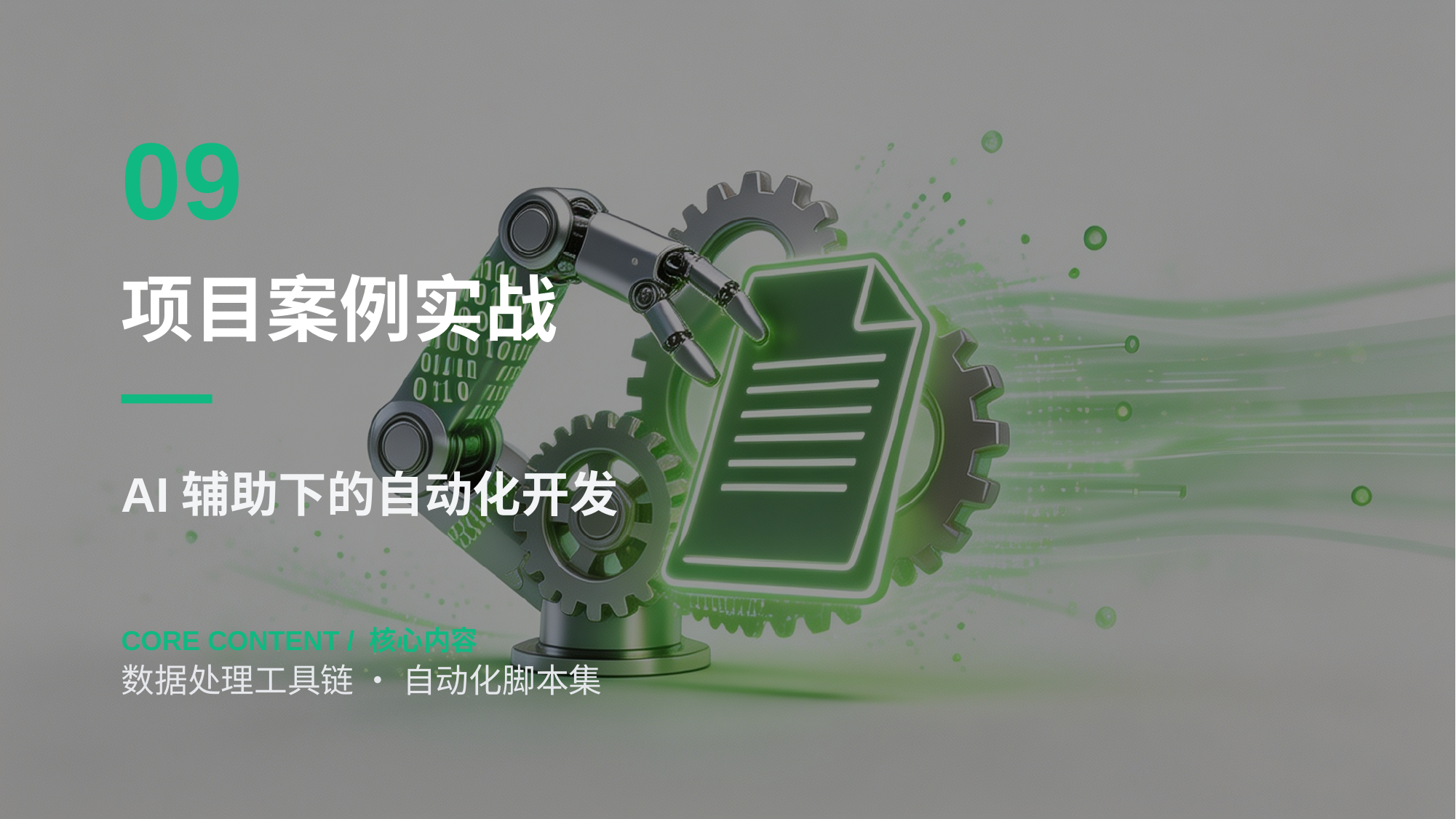

09
项目案例实战

AI辅助下的自动化开发
CORE CONTENT / 核心内容
数据处理工具链 • 自动化脚本集